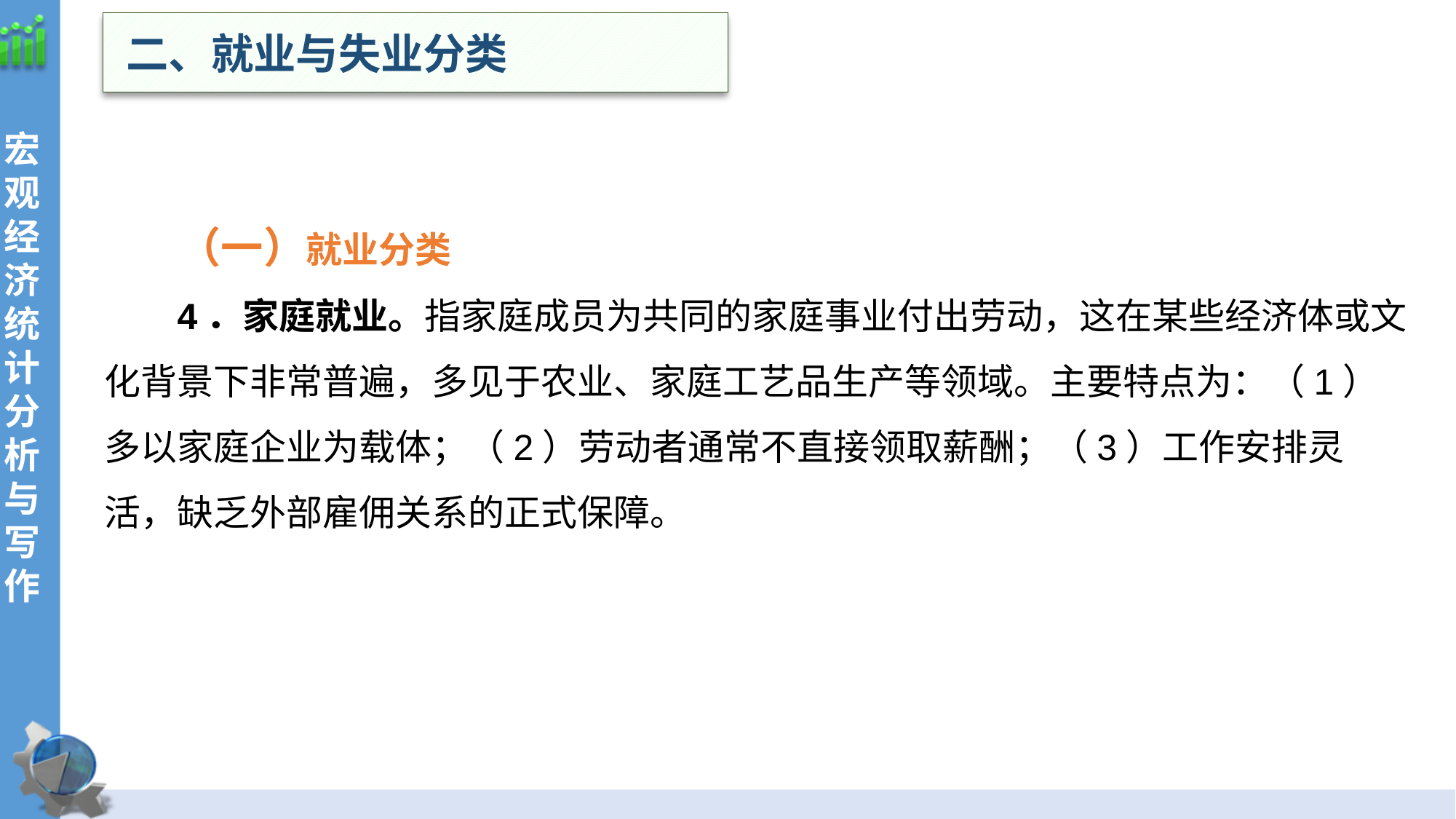

二、就业与失业分类
         （一）就业分类
4．家庭就业。指家庭成员为共同的家庭事业付出劳动，这在某些经济体或文化背景下非常普遍，多见于农业、家庭工艺品生产等领域。主要特点为：（1）多以家庭企业为载体；（2）劳动者通常不直接领取薪酬；（3）工作安排灵活，缺乏外部雇佣关系的正式保障。

12